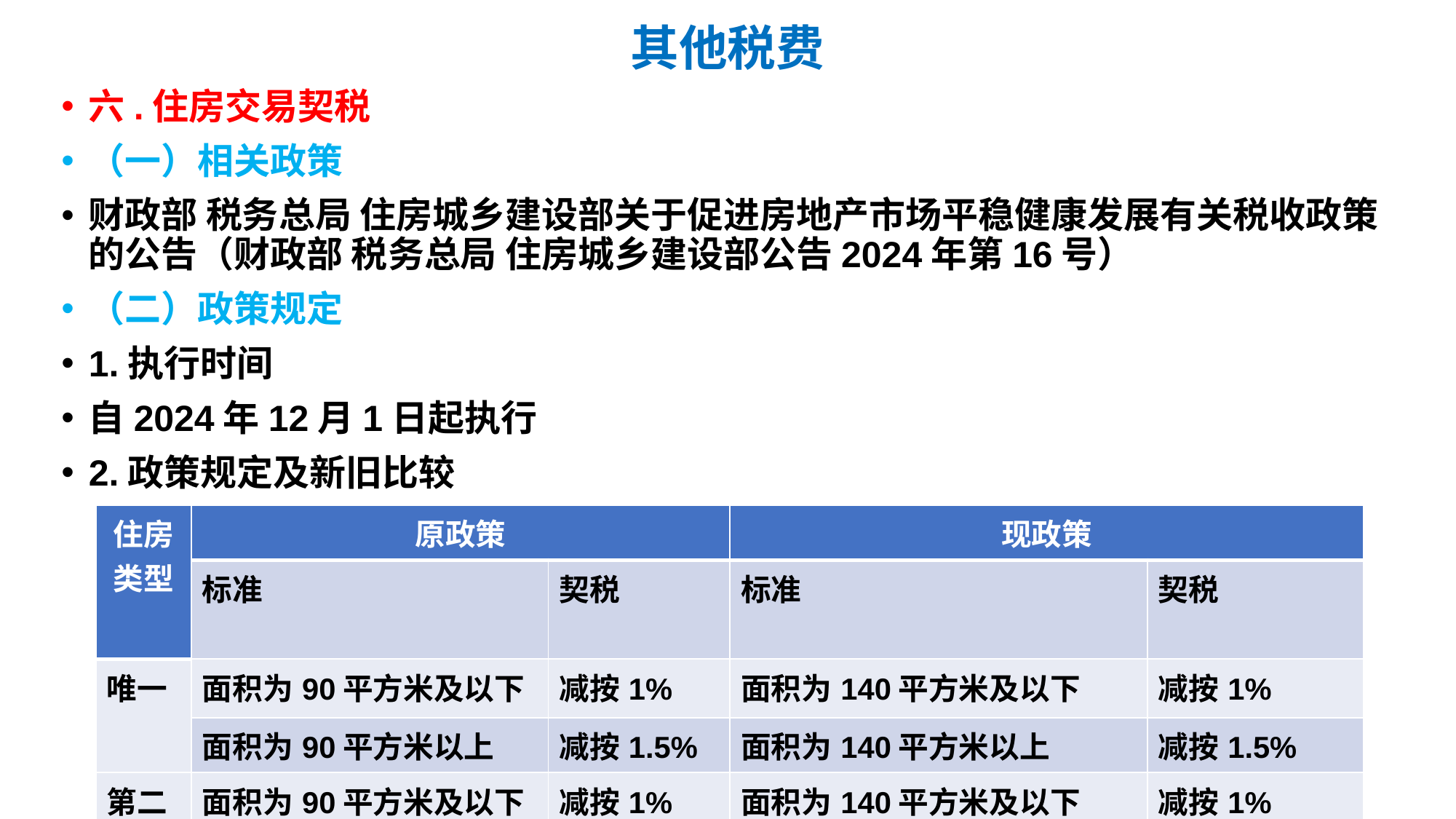

# 其他税费
六.住房交易契税
（一）相关政策
财政部 税务总局 住房城乡建设部关于促进房地产市场平稳健康发展有关税收政策的公告（财政部 税务总局 住房城乡建设部公告2024年第16号）
（二）政策规定
1.执行时间
自2024年12月1日起执行
2.政策规定及新旧比较

| 住房类型 | 原政策 |  | 现政策 |  |
| --- | --- | --- | --- | --- |
|  | 标准 | 契税 | 标准 | 契税 |
| 唯一 | 面积为90平方米及以下 | 减按1% | 面积为140平方米及以下 | 减按1% |
|  | 面积为90平方米以上 | 减按1.5% | 面积为140平方米以上 | 减按1.5% |
| 第二套 | 面积为90平方米及以下 | 减按1% | 面积为140平方米及以下 | 减按1% |
|  | 面积为90平方米以上 | 减按2% | 面积为140平方米及以下 | 减按2% |